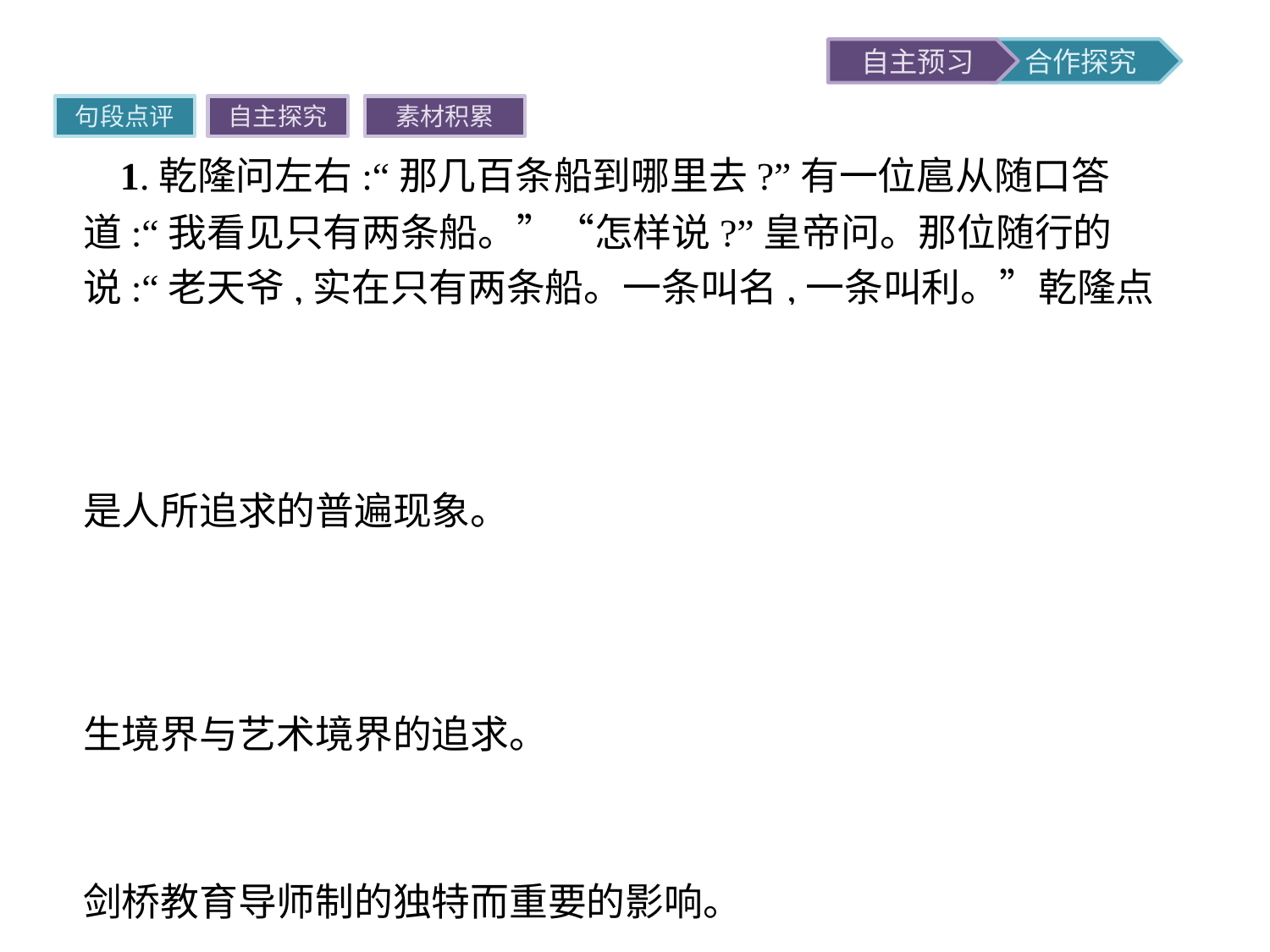

句段点评
自主探究
素材积累
1.乾隆问左右:“那几百条船到哪里去?”有一位扈从随口答道:“我看见只有两条船。”“怎样说?”皇帝问。那位随行的说:“老天爷,实在只有两条船。一条叫名,一条叫利。”乾隆点首称善。
点评乾隆皇帝与其扈从的对话,富有知识性、哲理性和趣味性。作者由此转入议论,道出自己对人生的看法:名、利、色、权是人所追求的普遍现象。
2.能够通脱自喜,做到适可而止,便是贤人。
点评大度乐观,在物质待遇上知足常乐。这是一种积极、洒脱、无功利的心态。这“通脱自喜”“适可而止”便是林语堂人生境界与艺术境界的追求。
3.就是靠一只烟斗,一直向你冒烟,冒到把你的灵魂冒出火来。
点评幽默的语言、调侃的语气,让我们在会心的微笑中体会到剑桥教育导师制的独特而重要的影响。